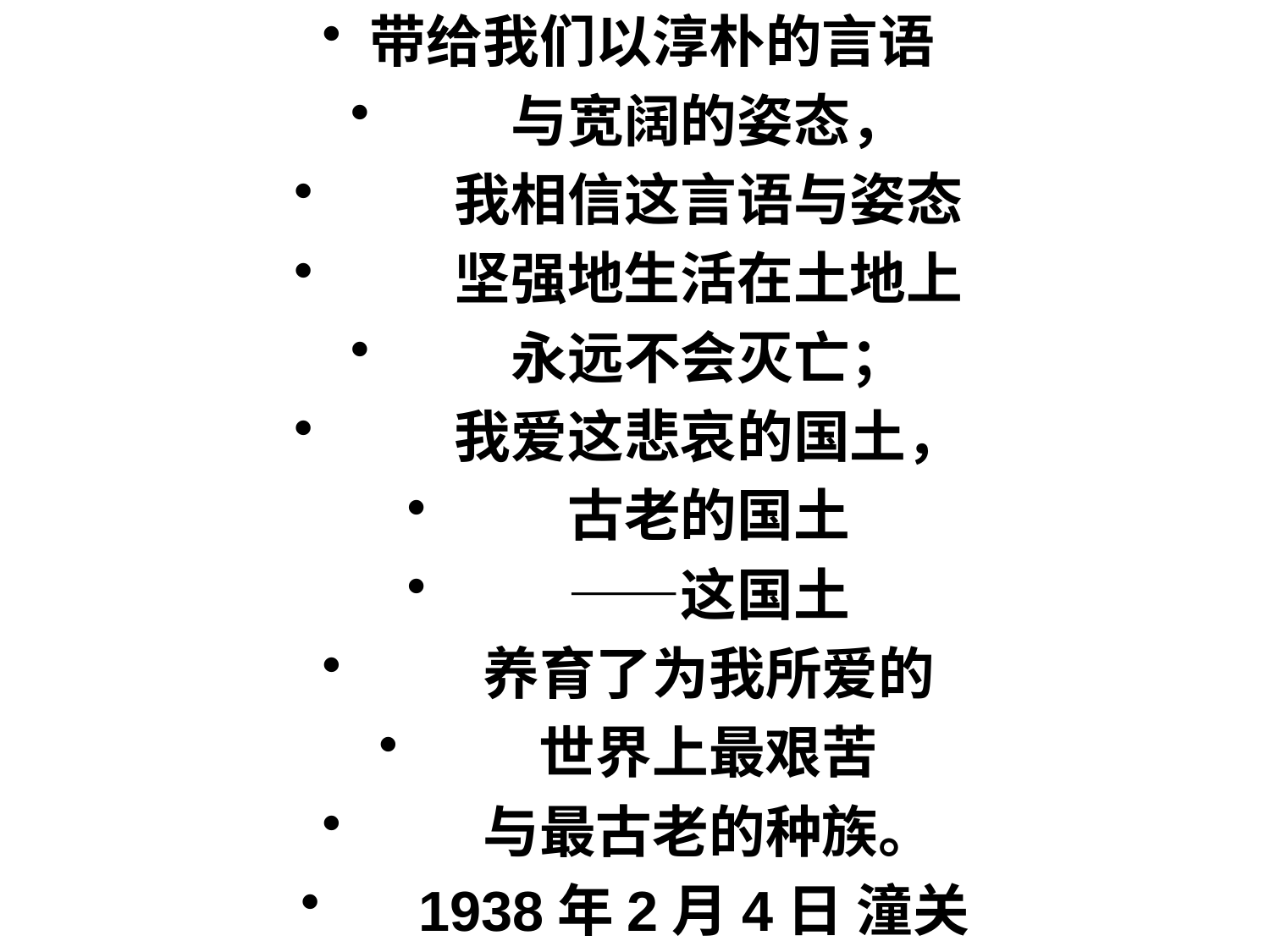

带给我们以淳朴的言语
　　与宽阔的姿态，
　　我相信这言语与姿态
　　坚强地生活在土地上
　　永远不会灭亡；
　　我爱这悲哀的国土，
　　古老的国土
　　——这国土
　　养育了为我所爱的
　　世界上最艰苦
　　与最古老的种族。
　1938年2月4日 潼关